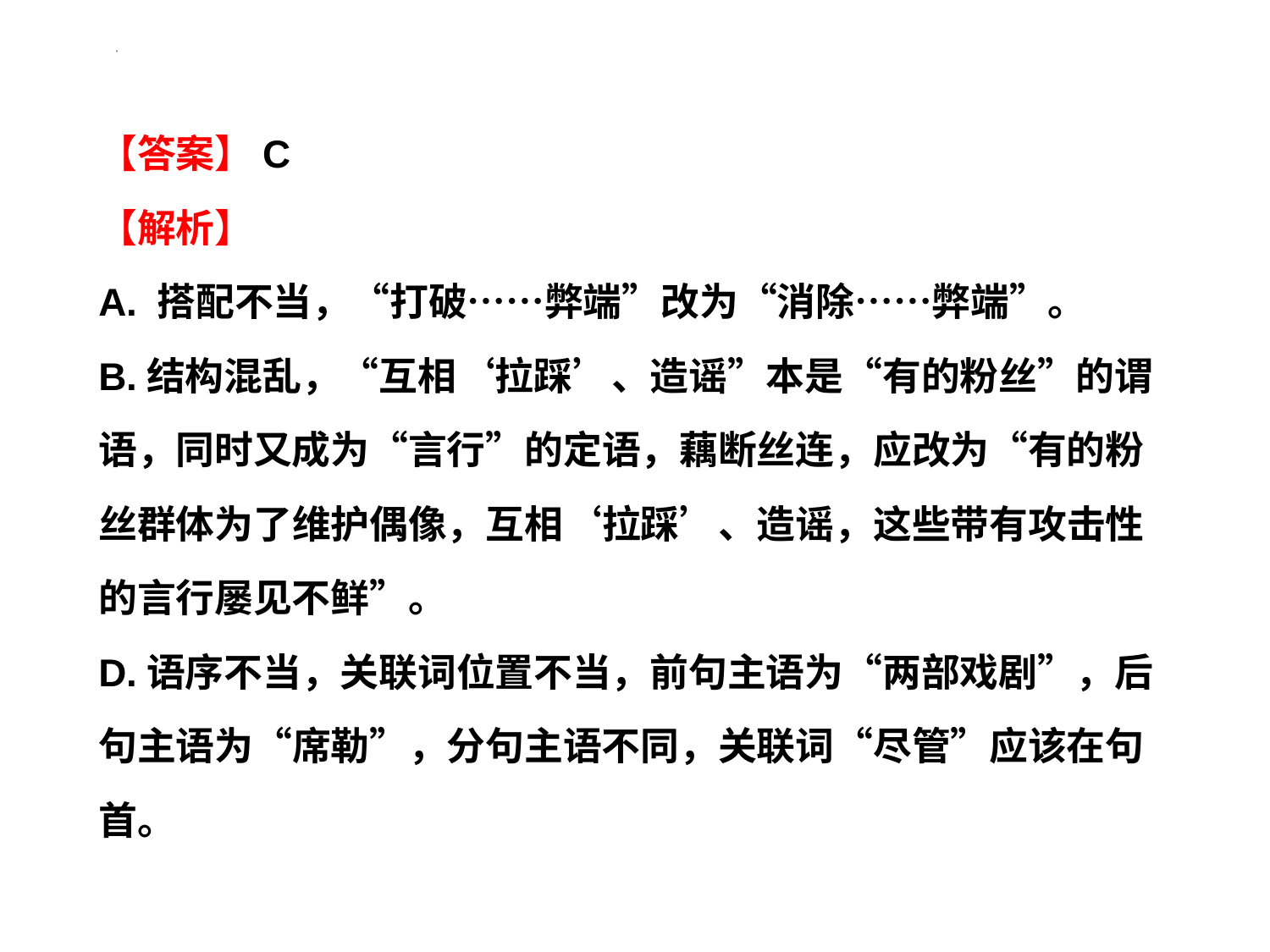

#
【答案】C
【解析】
A. 搭配不当，“打破……弊端”改为“消除……弊端”。
B.结构混乱，“互相‘拉踩’、造谣”本是“有的粉丝”的谓语，同时又成为“言行”的定语，藕断丝连，应改为“有的粉丝群体为了维护偶像，互相‘拉踩’、造谣，这些带有攻击性的言行屡见不鲜”。
D.语序不当，关联词位置不当，前句主语为“两部戏剧”，后句主语为“席勒”，分句主语不同，关联词“尽管”应该在句首。